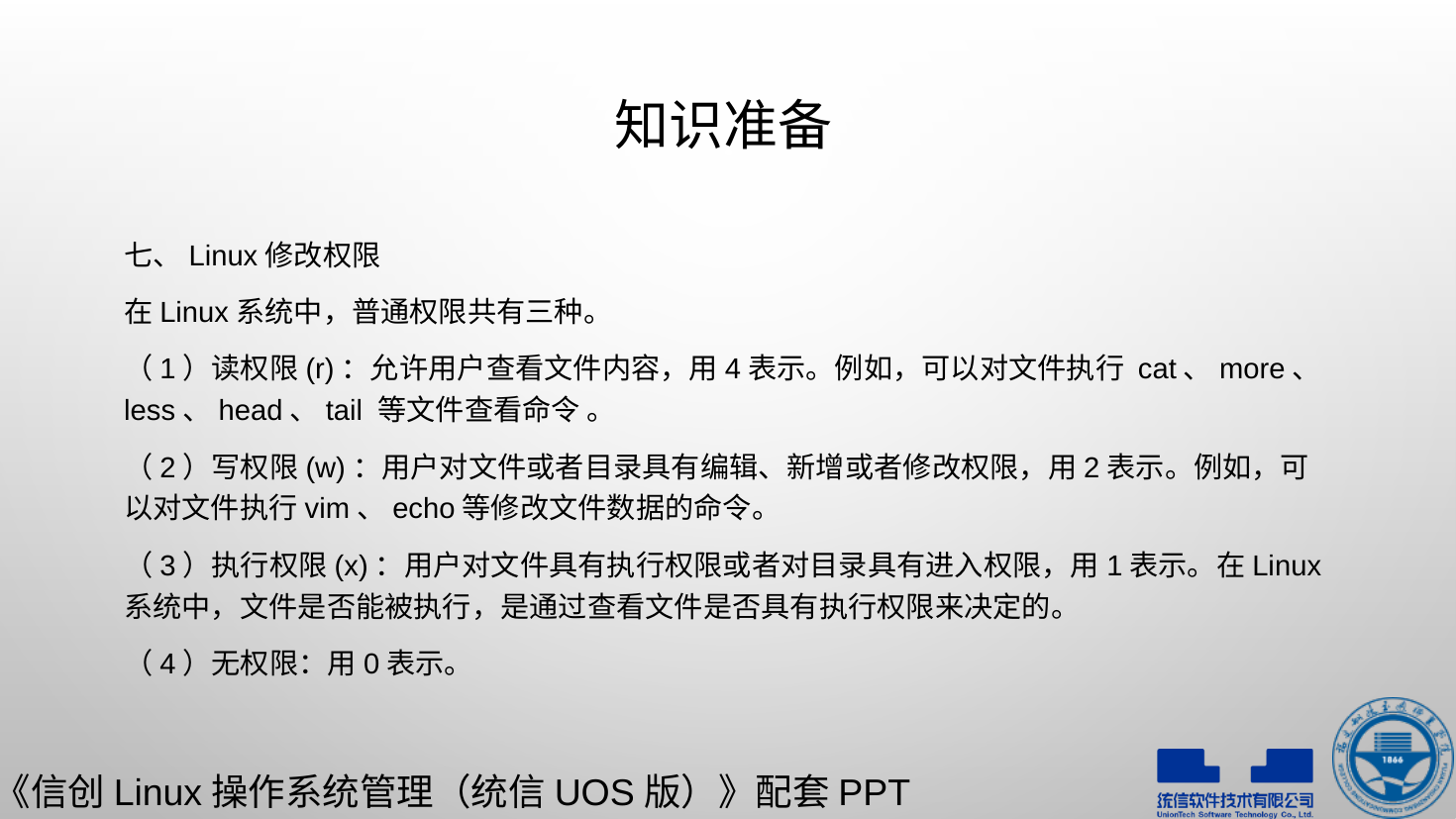

# 知识准备
七、Linux修改权限
在Linux系统中，普通权限共有三种。
（1）读权限(r)：允许用户查看文件内容，用4表示。例如，可以对文件执行 cat、more、less、head、tail 等文件查看命令 。
（2）写权限(w)：用户对文件或者目录具有编辑、新增或者修改权限，用2表示。例如，可以对文件执行vim、echo等修改文件数据的命令。
（3）执行权限(x)：用户对文件具有执行权限或者对目录具有进入权限，用1表示。在Linux系统中，文件是否能被执行，是通过查看文件是否具有执行权限来决定的。
（4）无权限：用0表示。